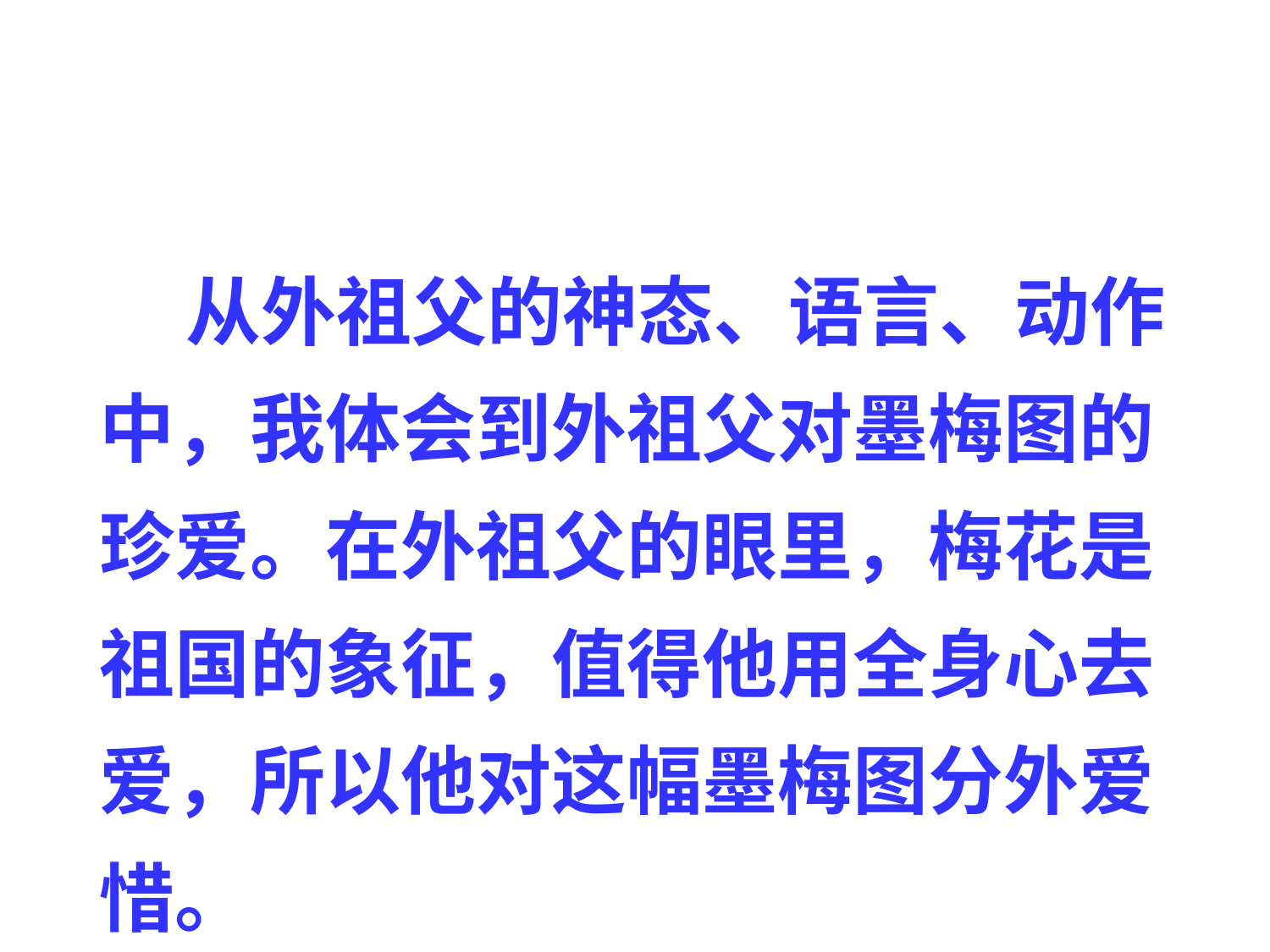

从外祖父的神态、语言、动作中，我体会到外祖父对墨梅图的珍爱。在外祖父的眼里，梅花是祖国的象征，值得他用全身心去爱，所以他对这幅墨梅图分外爱惜。